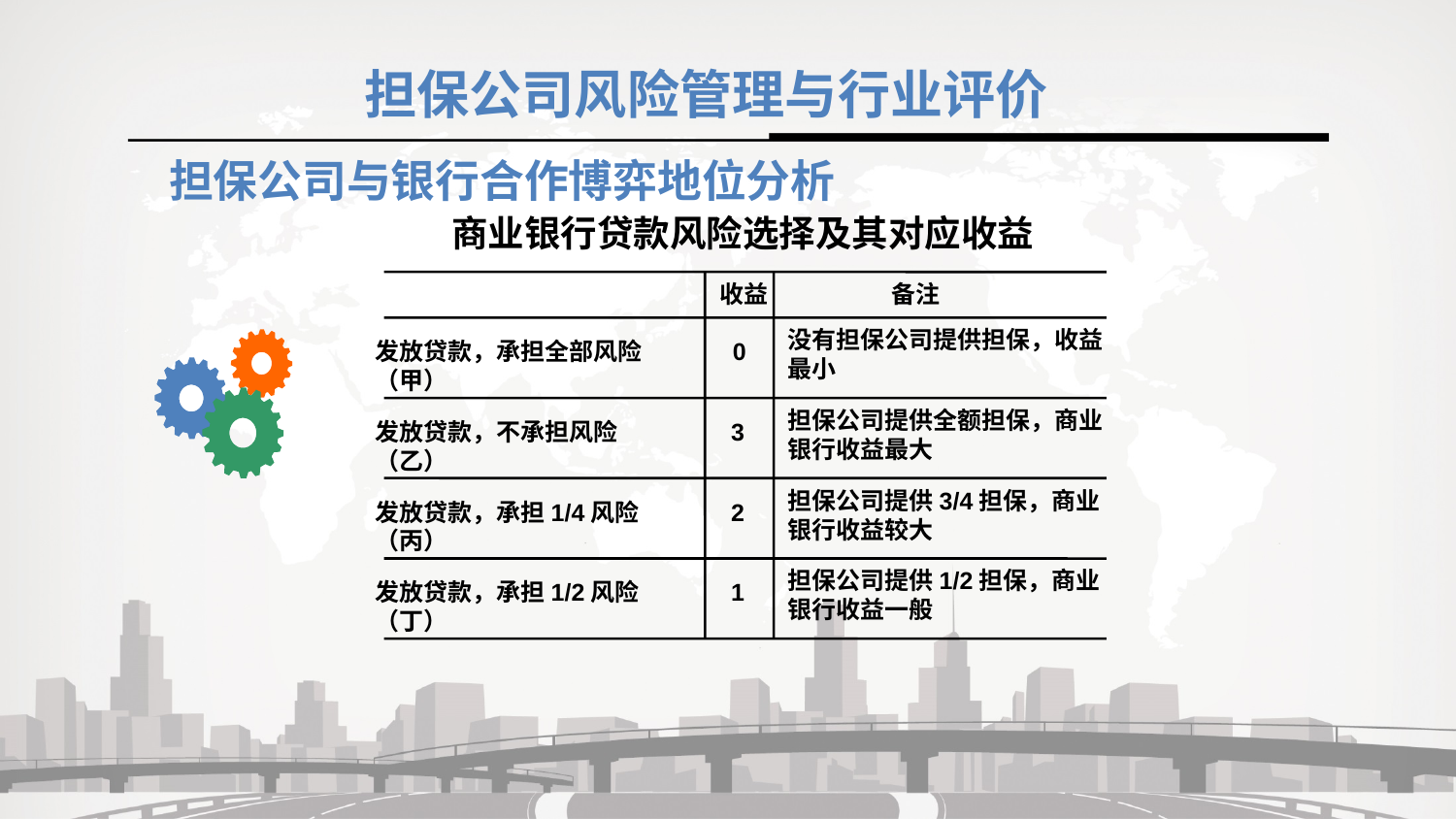

担保公司风险管理与行业评价
担保公司与银行合作博弈地位分析
商业银行贷款风险选择及其对应收益

收益

备注

没有担保公司提供担保，收益最小

发放贷款，承担全部风险（甲）
0

担保公司提供全额担保，商业银行收益最大
发放贷款，不承担风险（乙）
3

担保公司提供3/4担保，商业银行收益较大
发放贷款，承担1/4风险（丙）
2

担保公司提供1/2担保，商业银行收益一般
发放贷款，承担1/2风险（丁）
1